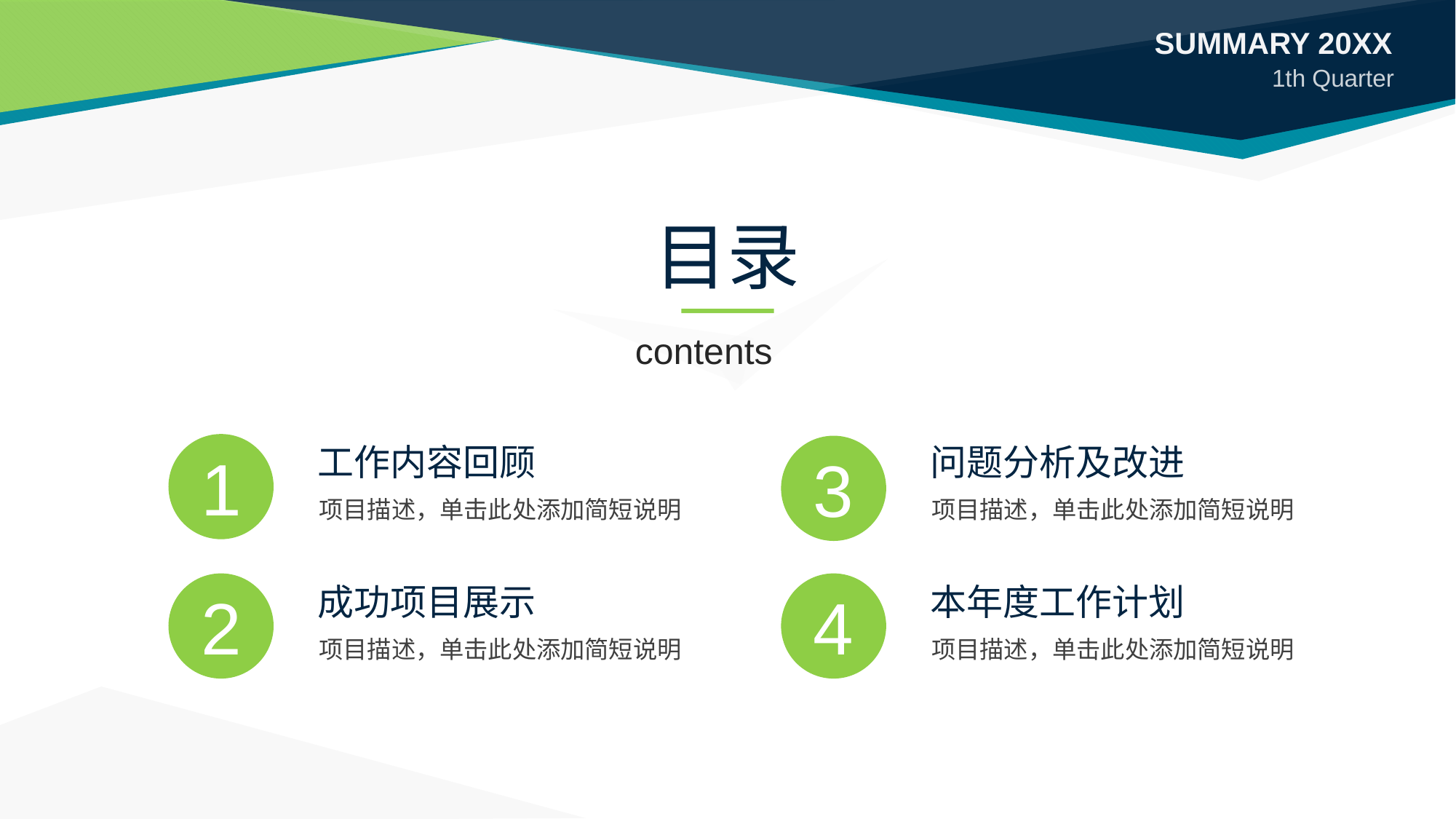

目录

contents
1
工作内容回顾
问题分析及改进
3
项目描述，单击此处添加简短说明
项目描述，单击此处添加简短说明
2
成功项目展示
4
本年度工作计划
项目描述，单击此处添加简短说明
项目描述，单击此处添加简短说明